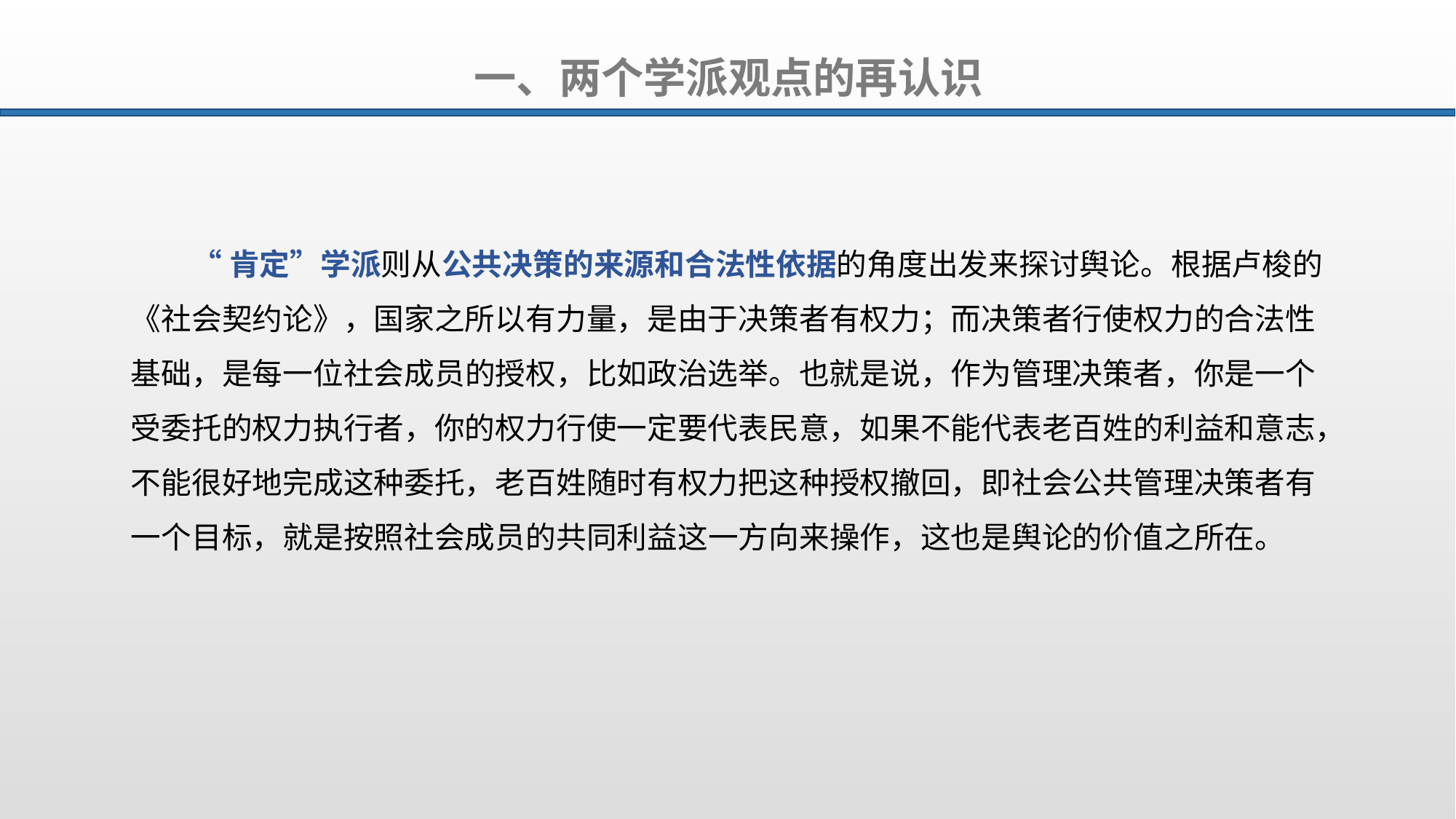

一、两个学派观点的再认识

“肯定”学派则从公共决策的来源和合法性依据的角度出发来探讨舆论。根据卢梭的《社会契约论》，国家之所以有力量，是由于决策者有权力；而决策者行使权力的合法性基础，是每一位社会成员的授权，比如政治选举。也就是说，作为管理决策者，你是一个受委托的权力执行者，你的权力行使一定要代表民意，如果不能代表老百姓的利益和意志，不能很好地完成这种委托，老百姓随时有权力把这种授权撤回，即社会公共管理决策者有一个目标，就是按照社会成员的共同利益这一方向来操作，这也是舆论的价值之所在。